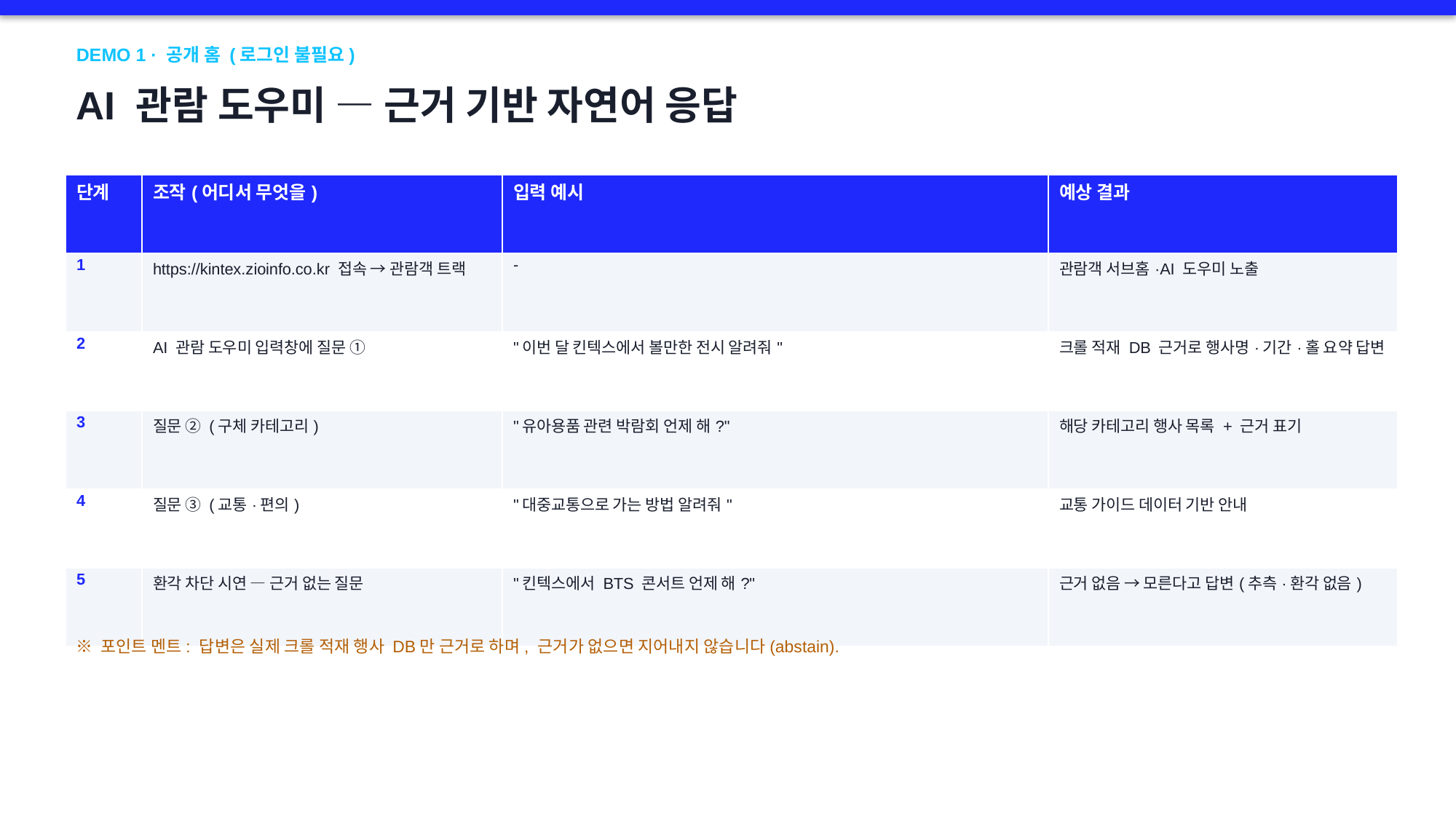

DEMO 1 · 공개 홈 (로그인 불필요)
AI 관람 도우미 — 근거 기반 자연어 응답
| 단계 | 조작(어디서 무엇을) | 입력 예시 | 예상 결과 |
| --- | --- | --- | --- |
| 1 | https://kintex.zioinfo.co.kr 접속 → 관람객 트랙 | - | 관람객 서브홈·AI 도우미 노출 |
| 2 | AI 관람 도우미 입력창에 질문 ① | "이번 달 킨텍스에서 볼만한 전시 알려줘" | 크롤 적재 DB 근거로 행사명·기간·홀 요약 답변 |
| 3 | 질문 ② (구체 카테고리) | "유아용품 관련 박람회 언제 해?" | 해당 카테고리 행사 목록 + 근거 표기 |
| 4 | 질문 ③ (교통·편의) | "대중교통으로 가는 방법 알려줘" | 교통 가이드 데이터 기반 안내 |
| 5 | 환각 차단 시연 — 근거 없는 질문 | "킨텍스에서 BTS 콘서트 언제 해?" | 근거 없음 → 모른다고 답변(추측·환각 없음) |
※ 포인트 멘트: 답변은 실제 크롤 적재 행사 DB만 근거로 하며, 근거가 없으면 지어내지 않습니다(abstain).